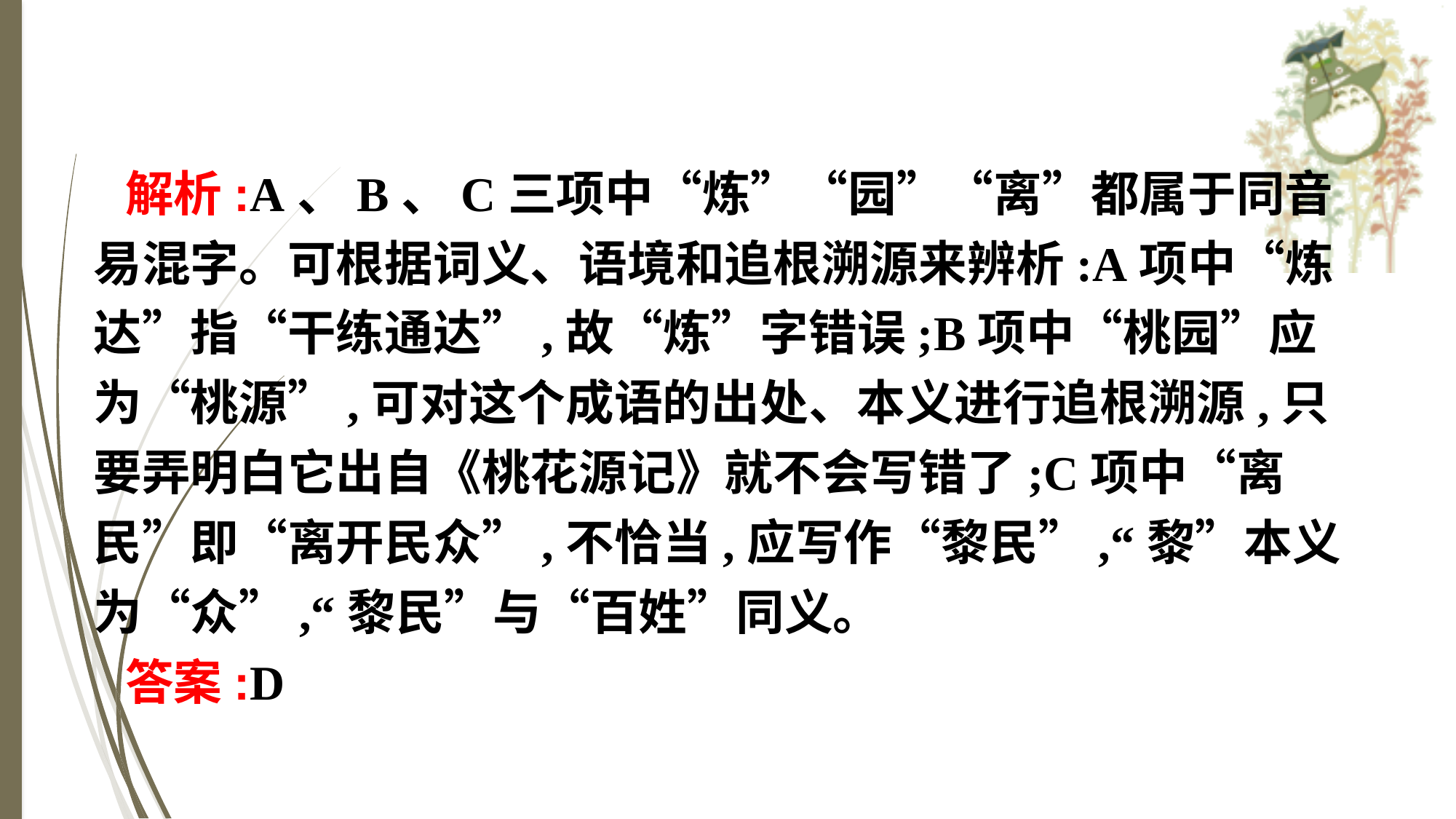

解析:A、B、C三项中“炼”“园”“离”都属于同音易混字。可根据词义、语境和追根溯源来辨析:A项中“炼达”指“干练通达”,故“炼”字错误;B项中“桃园”应为“桃源”,可对这个成语的出处、本义进行追根溯源,只要弄明白它出自《桃花源记》就不会写错了;C项中“离民”即“离开民众”,不恰当,应写作“黎民”,“黎”本义为“众”,“黎民”与“百姓”同义。
答案:D